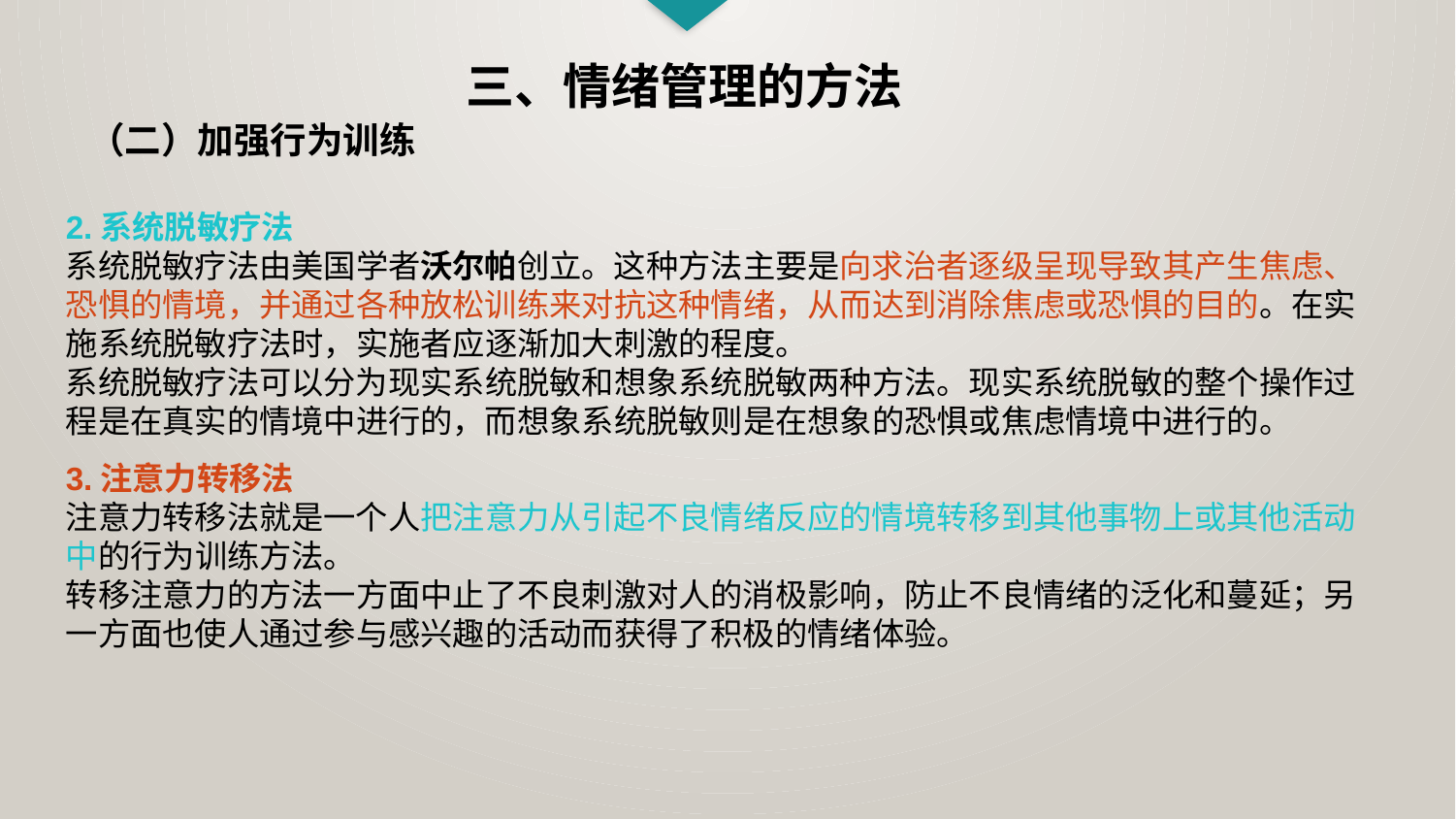

三、情绪管理的方法
（二）加强行为训练
2.系统脱敏疗法
系统脱敏疗法由美国学者沃尔帕创立。这种方法主要是向求治者逐级呈现导致其产生焦虑、恐惧的情境，并通过各种放松训练来对抗这种情绪，从而达到消除焦虑或恐惧的目的。在实施系统脱敏疗法时，实施者应逐渐加大刺激的程度。
系统脱敏疗法可以分为现实系统脱敏和想象系统脱敏两种方法。现实系统脱敏的整个操作过程是在真实的情境中进行的，而想象系统脱敏则是在想象的恐惧或焦虑情境中进行的。
3.注意力转移法
注意力转移法就是一个人把注意力从引起不良情绪反应的情境转移到其他事物上或其他活动中的行为训练方法。
转移注意力的方法一方面中止了不良刺激对人的消极影响，防止不良情绪的泛化和蔓延；另一方面也使人通过参与感兴趣的活动而获得了积极的情绪体验。
70